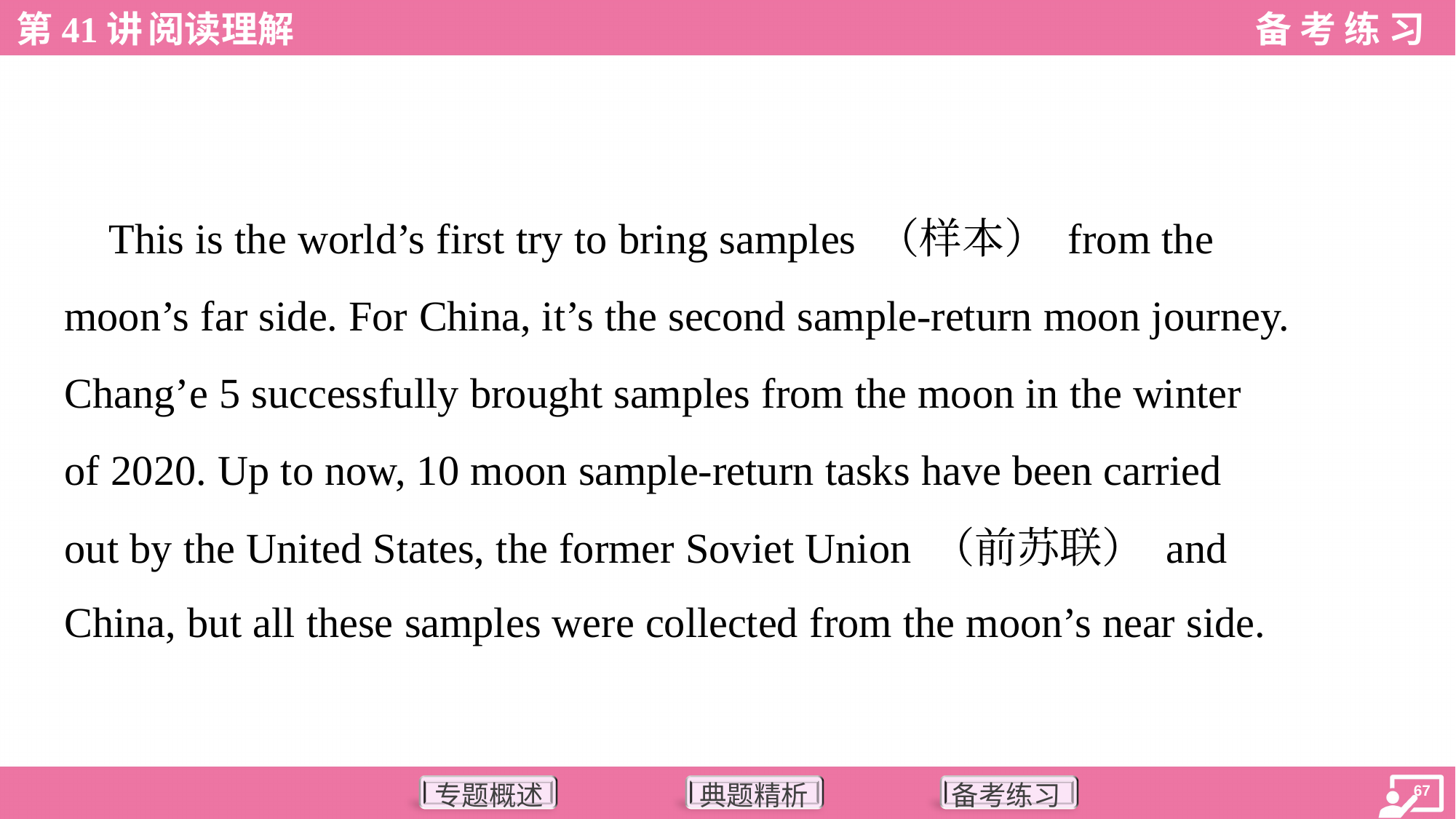

This is the world’s first try to bring samples （样本） from the
moon’s far side. For China, it’s the second sample-return moon journey.
Chang’e 5 successfully brought samples from the moon in the winter
of 2020. Up to now, 10 moon sample-return tasks have been carried
out by the United States, the former Soviet Union （前苏联） and
China, but all these samples were collected from the moon’s near side.